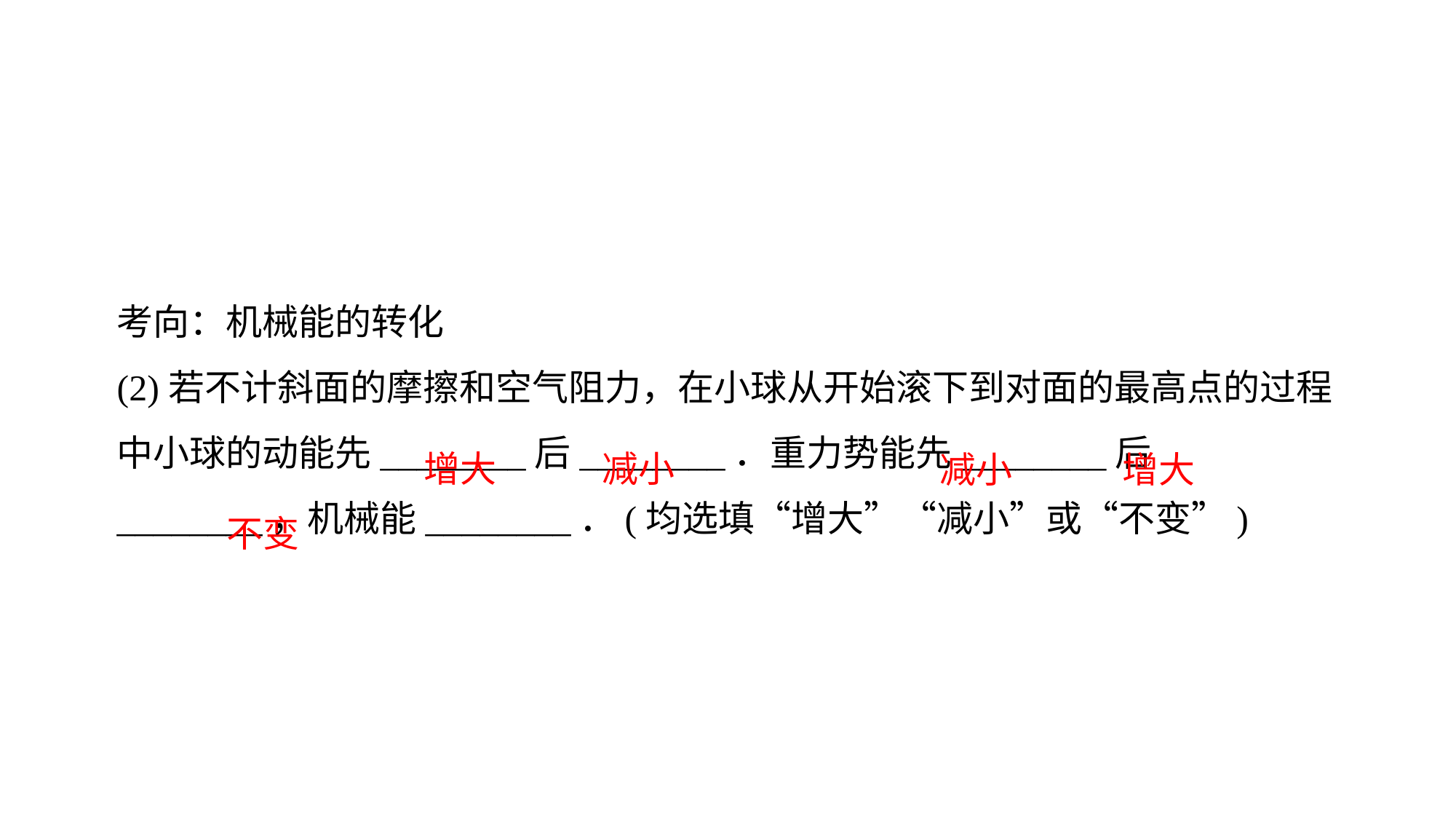

考向：机械能的转化 (2)若不计斜面的摩擦和空气阻力，在小球从开始滚下到对面的最高点的过程中小球的动能先________后________．重力势能先________后________，机械能________．(均选填“增大”“减小”或“不变”)
增大
减小
减小
增大
不变